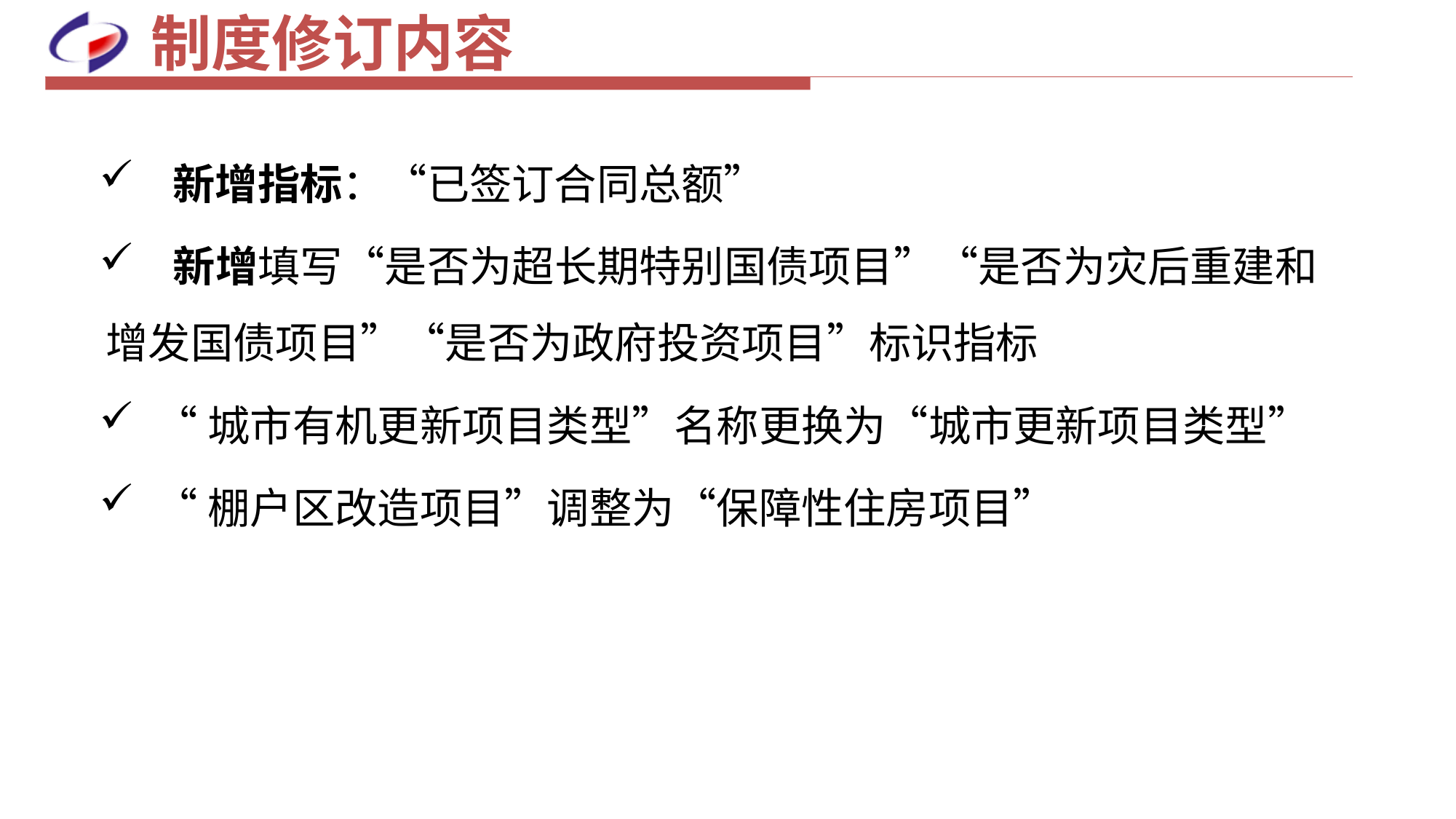

# 制度修订内容
   新增指标：“已签订合同总额”
   新增填写“是否为超长期特别国债项目”“是否为灾后重建和增发国债项目”“是否为政府投资项目”标识指标
“城市有机更新项目类型”名称更换为“城市更新项目类型”
“棚户区改造项目”调整为“保障性住房项目”